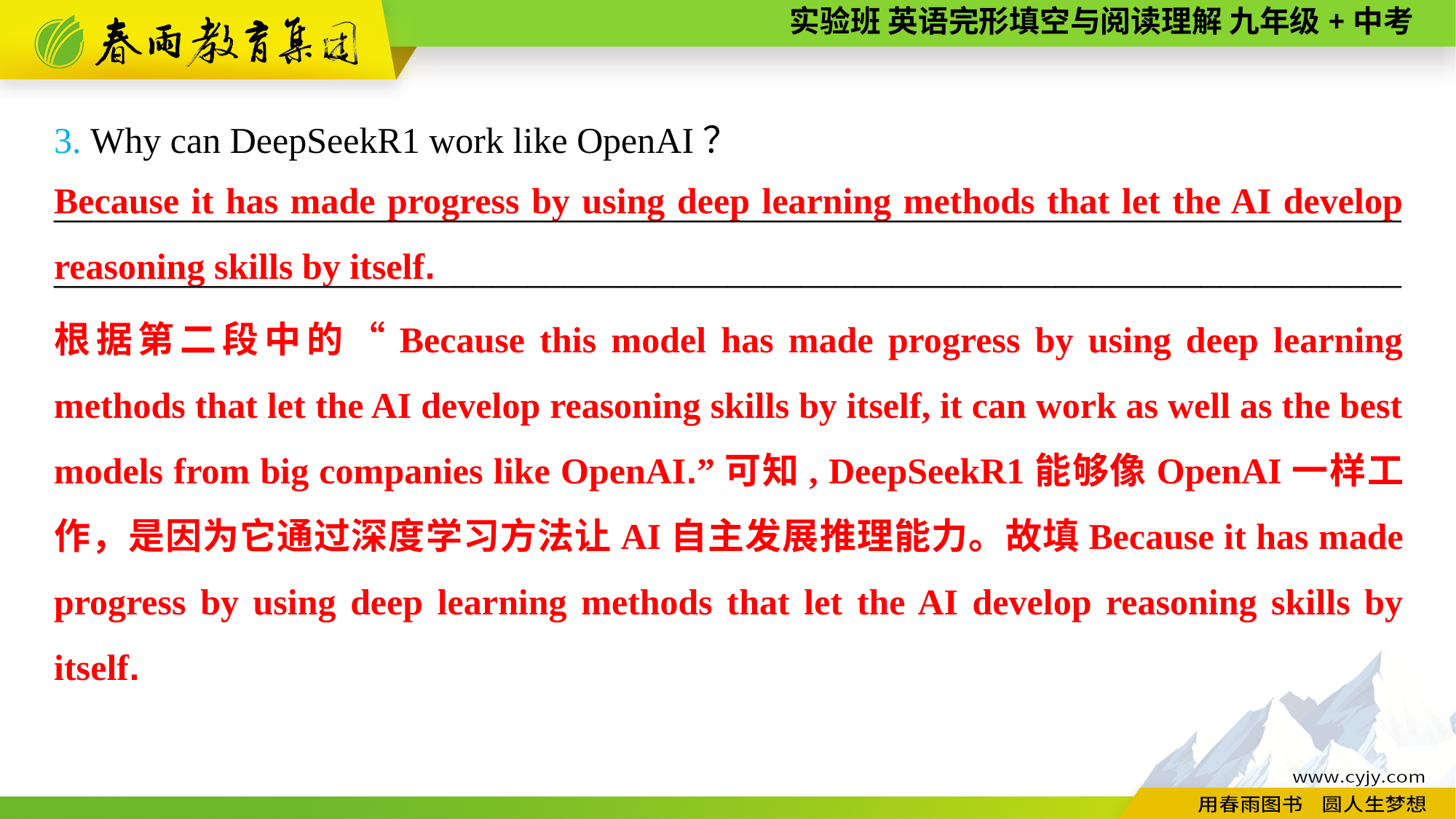

3. Why can DeepSeekR1 work like OpenAI？
____________________________________________________________________________________________________________________________________________________
Because it has made progress by using deep learning methods that let the AI develop reasoning skills by itself.
根据第二段中的“Because this model has made progress by using deep learning methods that let the AI develop reasoning skills by itself, it can work as well as the best models from big companies like OpenAI.”可知, DeepSeekR1能够像OpenAI一样工作，是因为它通过深度学习方法让AI自主发展推理能力。故填Because it has made progress by using deep learning methods that let the AI develop reasoning skills by itself.